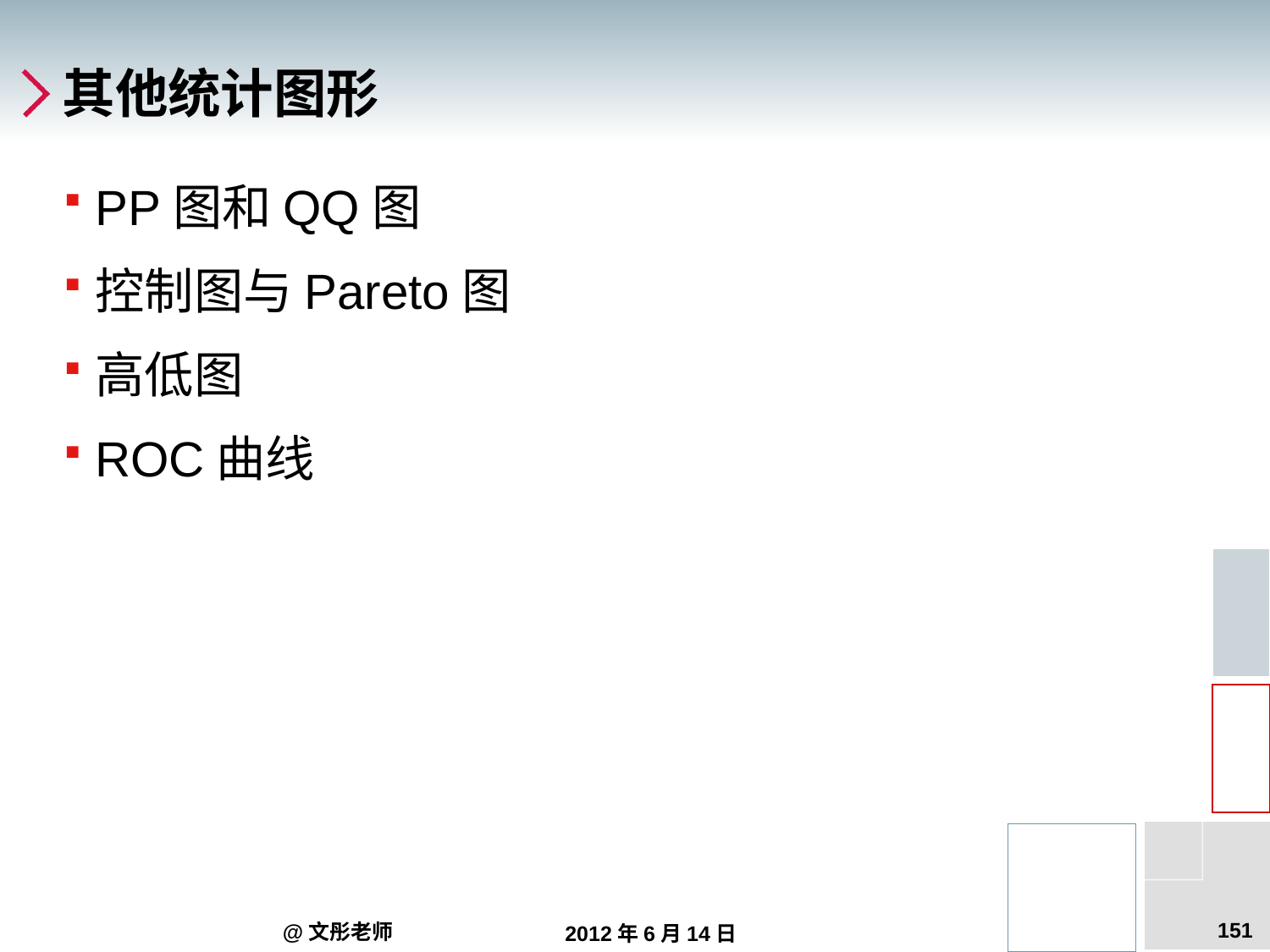

# 其他统计图形
PP图和QQ图
控制图与Pareto图
高低图
ROC曲线
151
@文彤老师

2012年6月14日